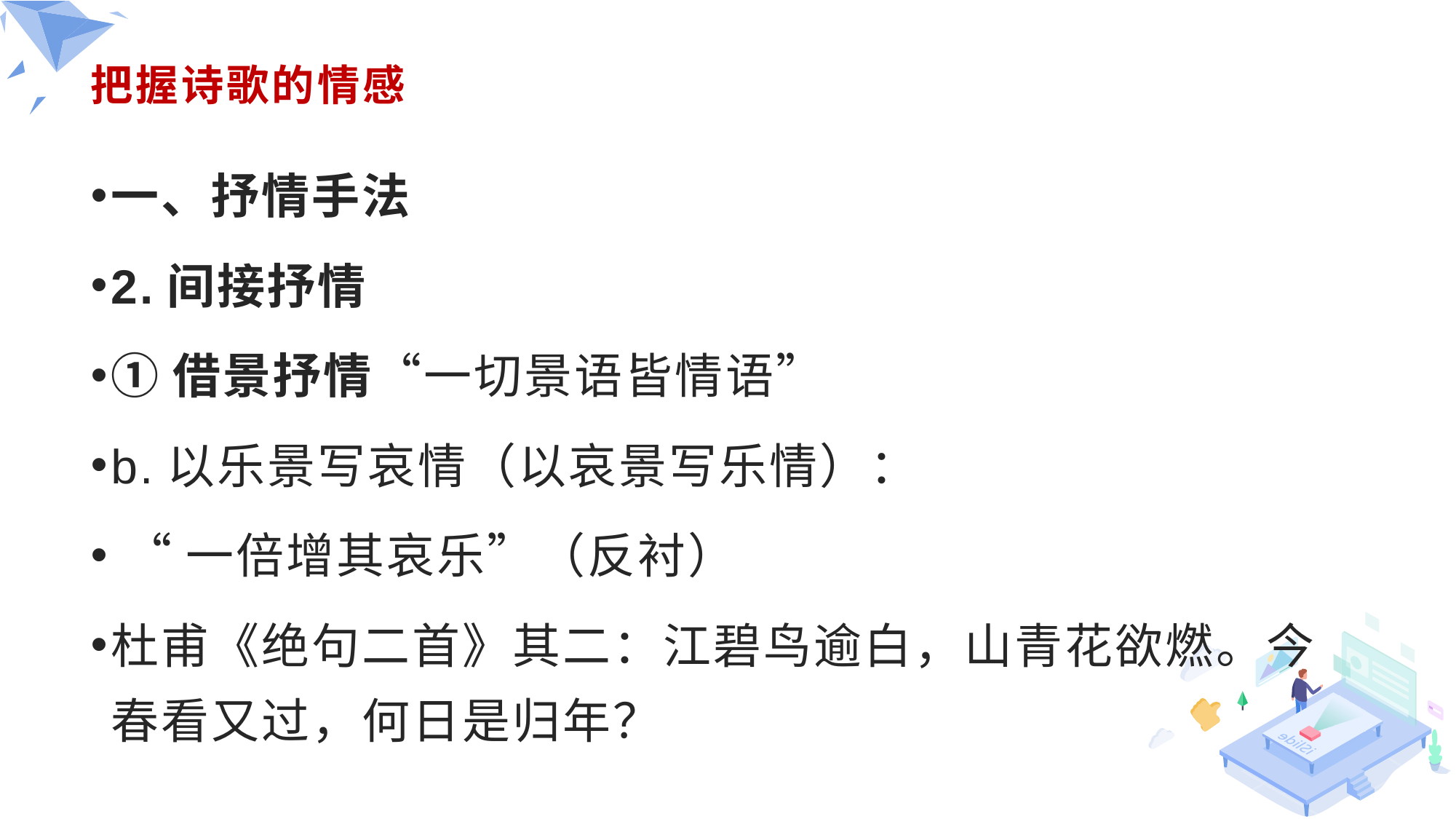

# 把握诗歌的情感
一、抒情手法
2.间接抒情
①借景抒情“一切景语皆情语”
b.以乐景写哀情（以哀景写乐情）：
 “一倍增其哀乐”（反衬）
杜甫《绝句二首》其二：江碧鸟逾白，山青花欲燃。今春看又过，何日是归年？